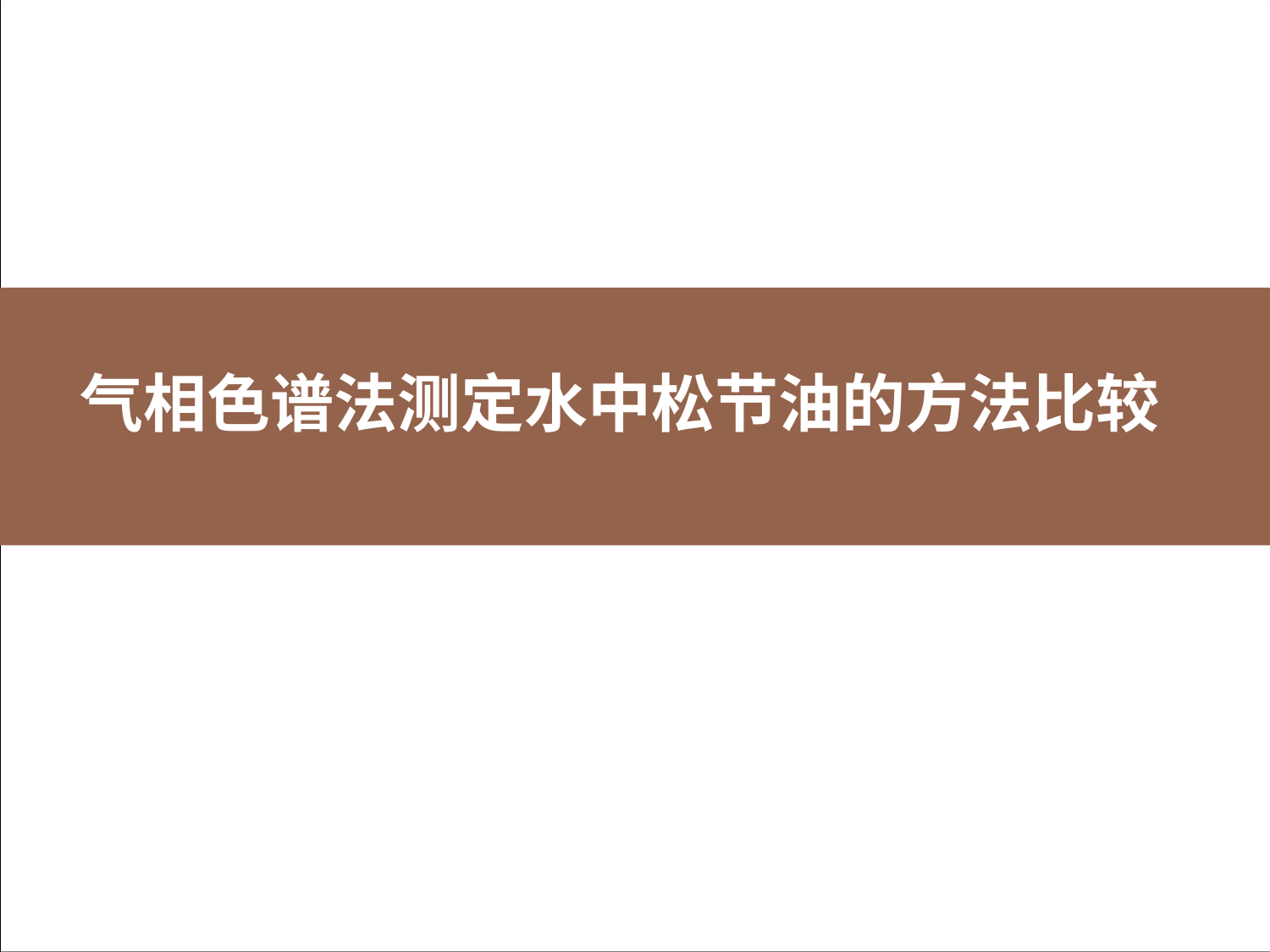

点击添加文本

气相色谱法测定水中松节油的方法比较

点击添加文本
点击添加文本
点击添加文本